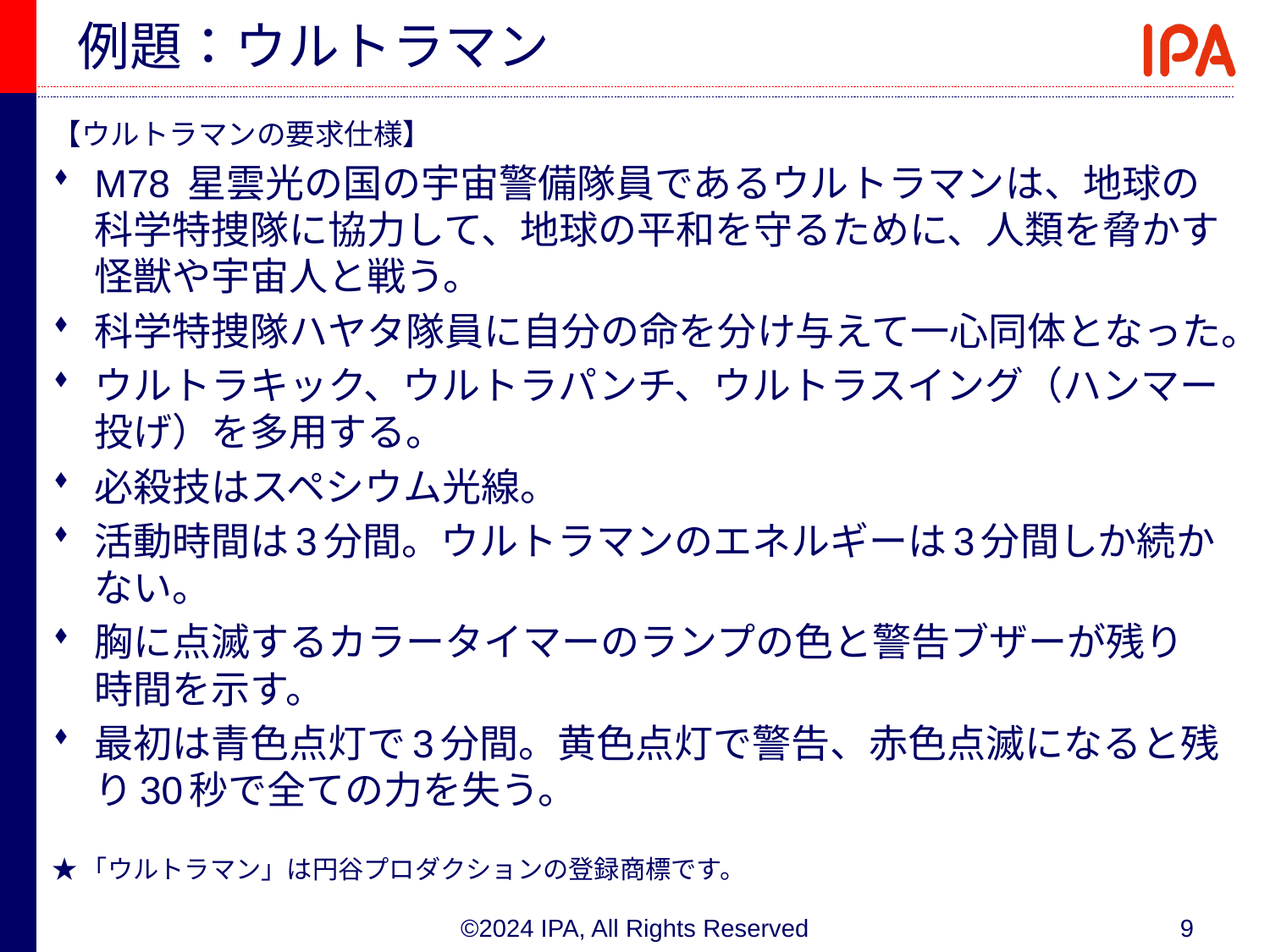

# 例題：ウルトラマン
【ウルトラマンの要求仕様】
M78 星雲光の国の宇宙警備隊員であるウルトラマンは、地球の科学特捜隊に協力して、地球の平和を守るために、人類を脅かす怪獣や宇宙人と戦う。
科学特捜隊ハヤタ隊員に自分の命を分け与えて一心同体となった。
ウルトラキック、ウルトラパンチ、ウルトラスイング（ハンマー投げ）を多用する。
必殺技はスペシウム光線。
活動時間は3分間。ウルトラマンのエネルギーは3分間しか続かない。
胸に点滅するカラータイマーのランプの色と警告ブザーが残り時間を示す。
最初は青色点灯で3分間。黄色点灯で警告、赤色点滅になると残り30秒で全ての力を失う。

★「ウルトラマン」は円谷プロダクションの登録商標です。
©2024 IPA, All Rights Reserved
9